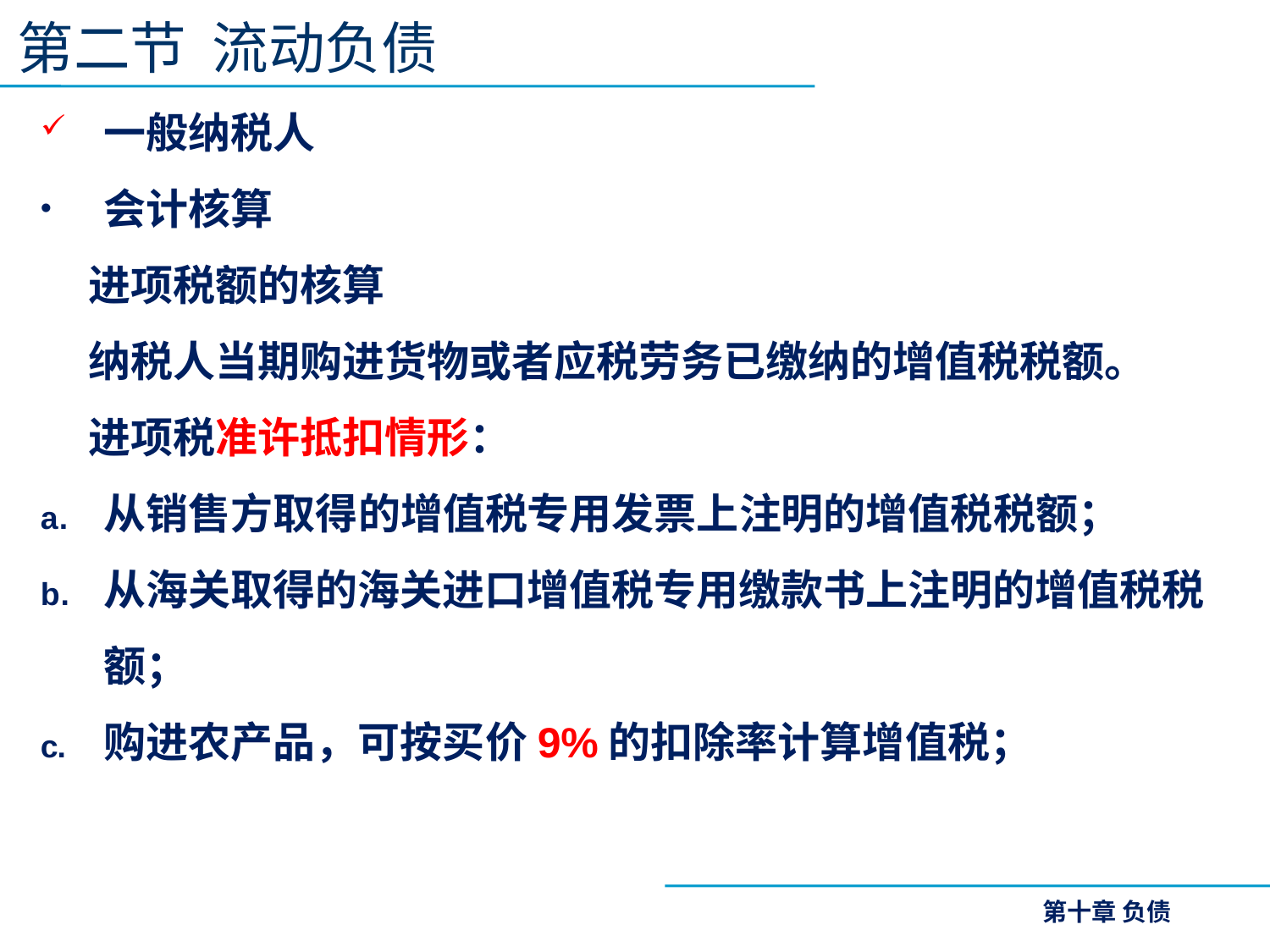

第二节  流动负债
一般纳税人
会计核算
    进项税额的核算
    纳税人当期购进货物或者应税劳务已缴纳的增值税税额。
    进项税准许抵扣情形：
从销售方取得的增值税专用发票上注明的增值税税额；
从海关取得的海关进口增值税专用缴款书上注明的增值税税额；
购进农产品，可按买价9%的扣除率计算增值税；